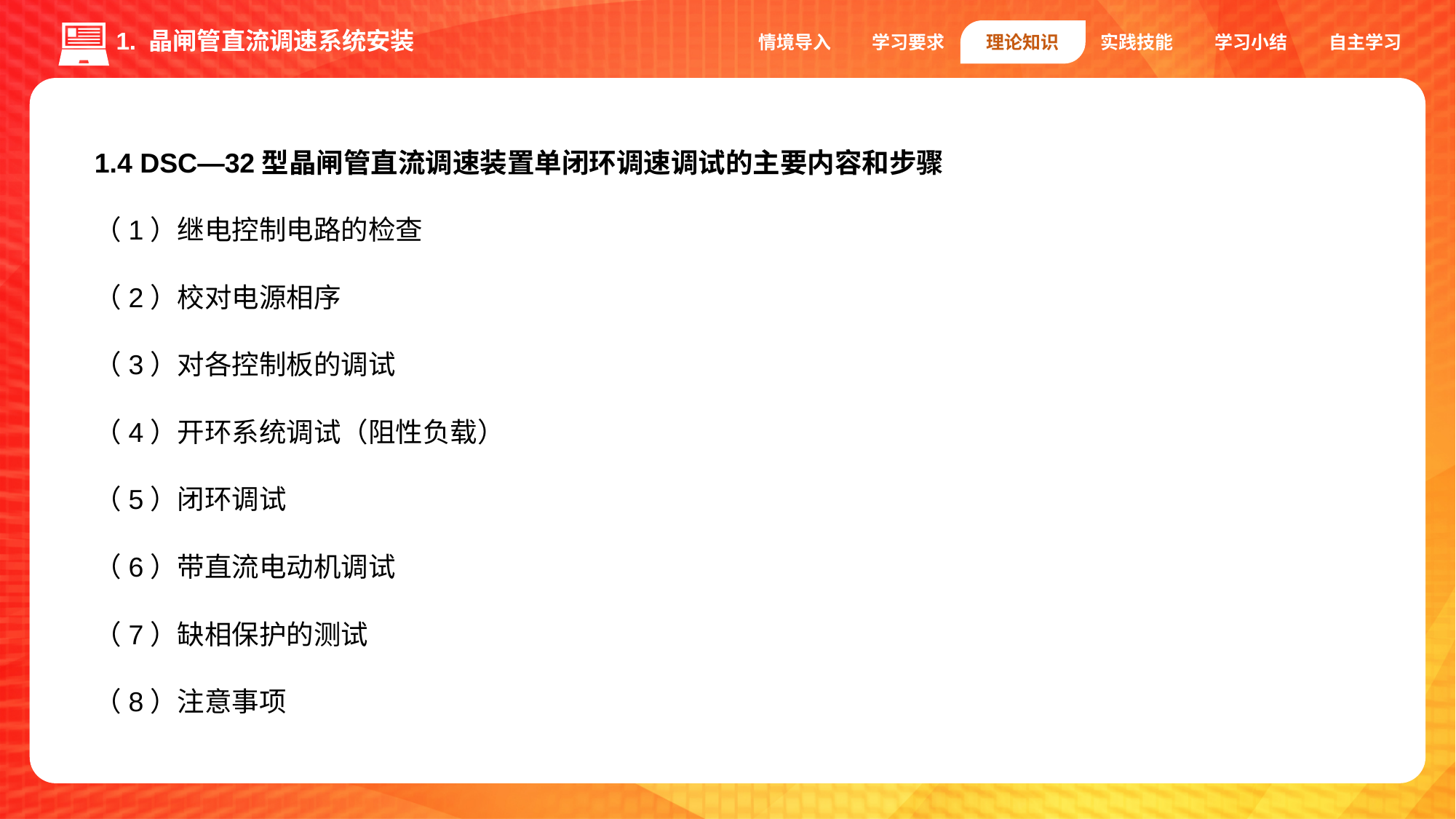

1. 晶闸管直流调速系统安装
情境导入
学习要求
理论知识
实践技能
学习小结
自主学习

1.4 DSC—32型晶闸管直流调速装置单闭环调速调试的主要内容和步骤
（1）继电控制电路的检查
（2）校对电源相序
（3）对各控制板的调试
（4）开环系统调试（阻性负载）
（5）闭环调试
（6）带直流电动机调试
（7）缺相保护的测试
（8）注意事项